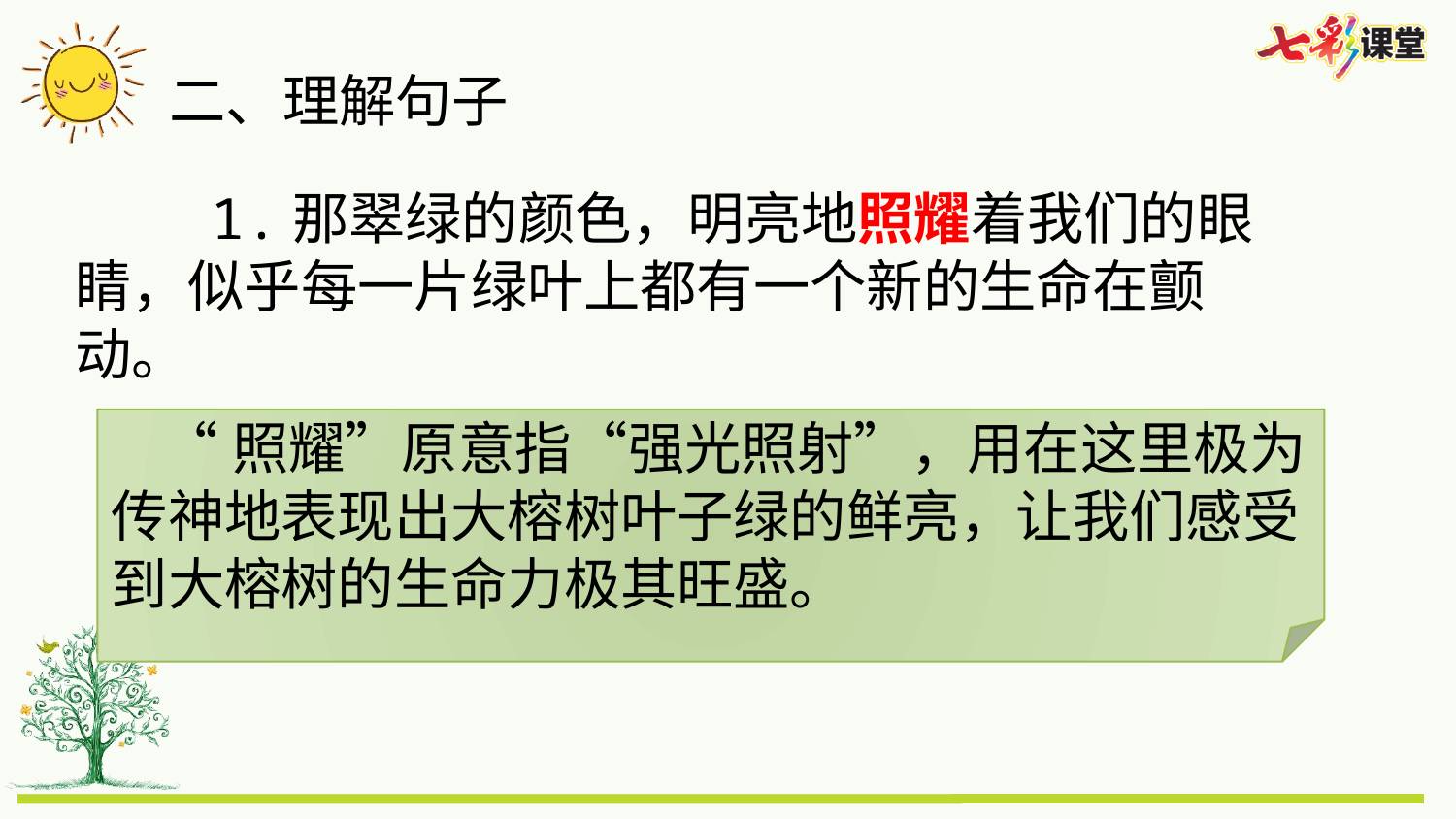

二、理解句子
    1.那翠绿的颜色，明亮地照耀着我们的眼睛，似乎每一片绿叶上都有一个新的生命在颤动。
    “照耀”原意指“强光照射”，用在这里极为传神地表现出大榕树叶子绿的鲜亮，让我们感受到大榕树的生命力极其旺盛。